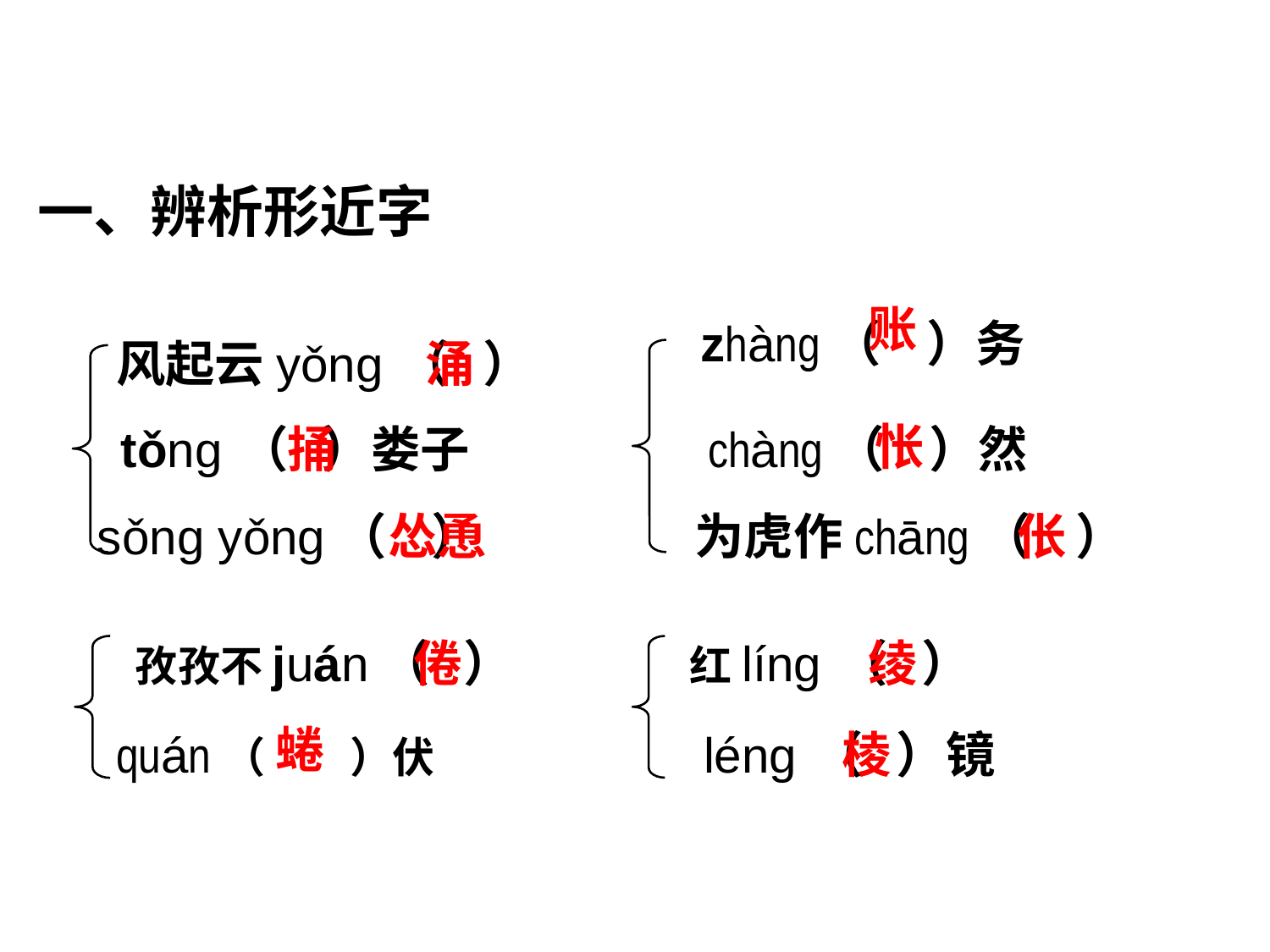

一、辨析形近字
账
 zhàng（    ）务
 风起云yǒng （   ）
涌

怅
 tǒng （   ）娄子
捅
 chàng（    ）然
 sǒng yǒng（    ）
怂恿
 为虎作chāng（    ）
伥

 孜孜不juán（   ）
倦
红líng （   ）
绫

quán（　　）伏
蜷
 léng （   ）镜
棱